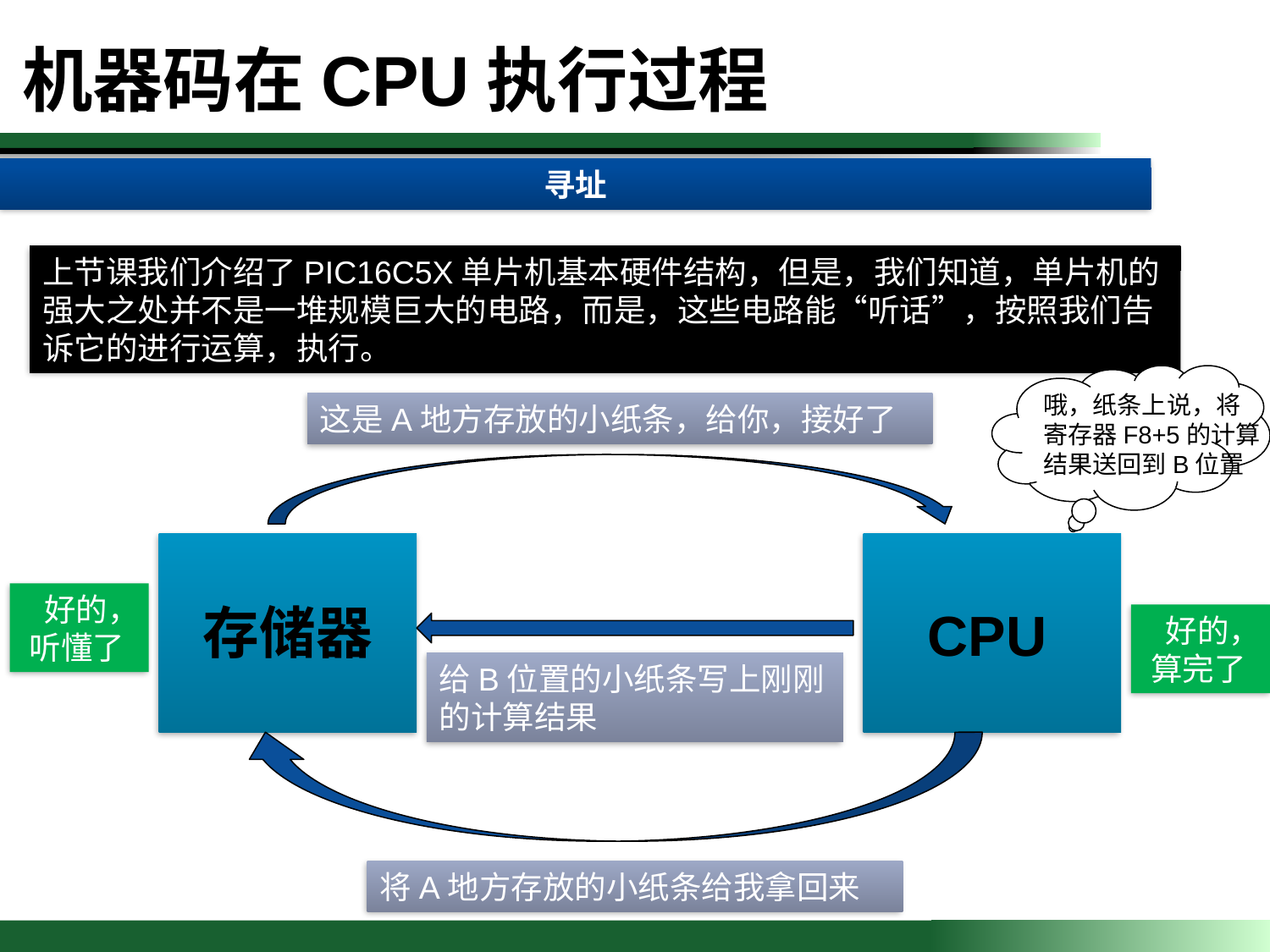

机器码在CPU执行过程
寻址
上节课我们介绍了PIC16C5X单片机基本硬件结构，但是，我们知道，单片机的强大之处并不是一堆规模巨大的电路，而是，这些电路能“听话”，按照我们告诉它的进行运算，执行。
哦，纸条上说，将
寄存器F8+5的计算
结果送回到B位置
这是A地方存放的小纸条，给你，接好了

  好的， 听懂了
存储器
CPU
  好的， 算完了

给B位置的小纸条写上刚刚的计算结果

将A地方存放的小纸条给我拿回来